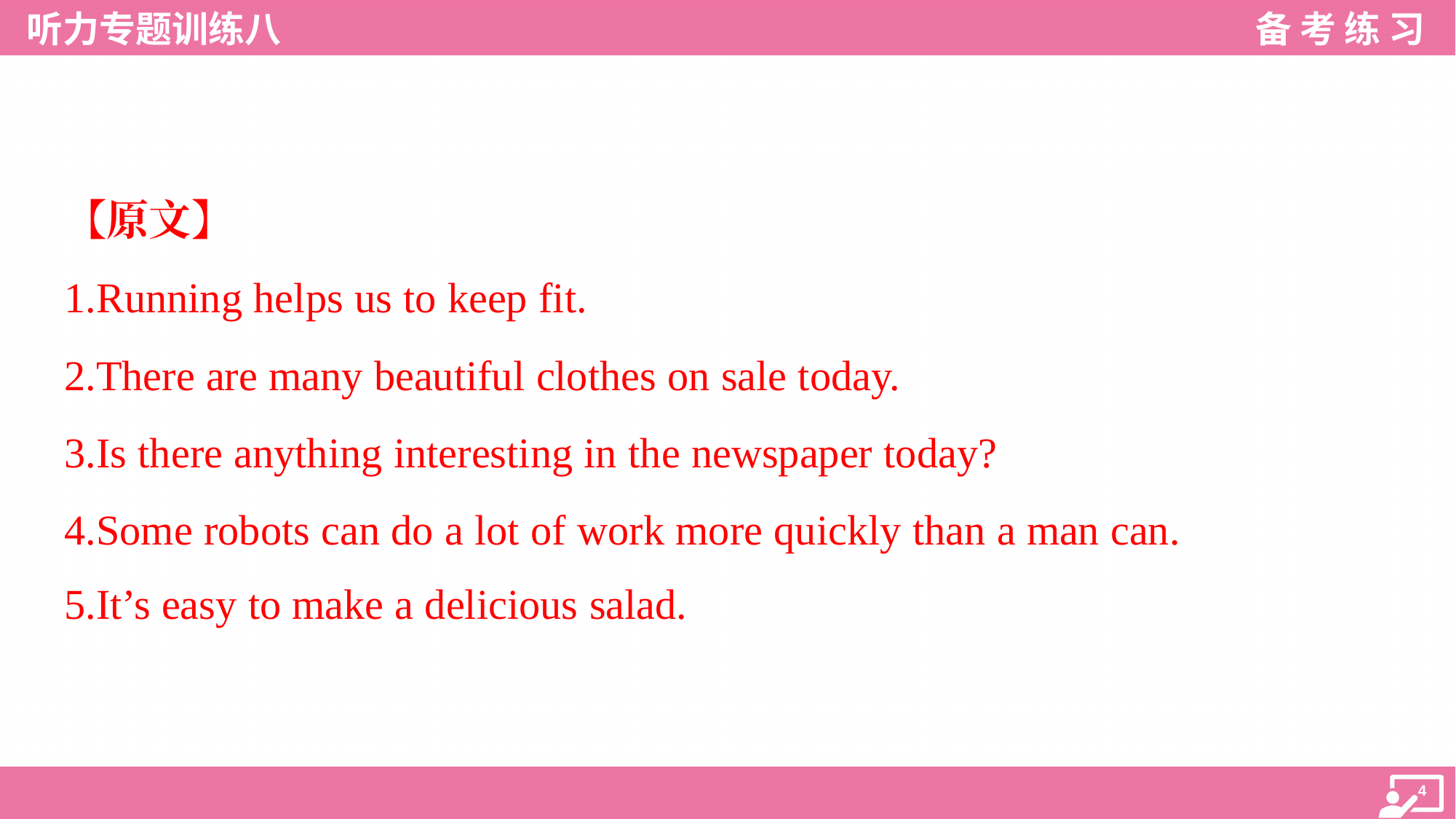

【原文】
1.Running helps us to keep fit.
2.There are many beautiful clothes on sale today.
3.Is there anything interesting in the newspaper today?
4.Some robots can do a lot of work more quickly than a man can.
5.It’s easy to make a delicious salad.